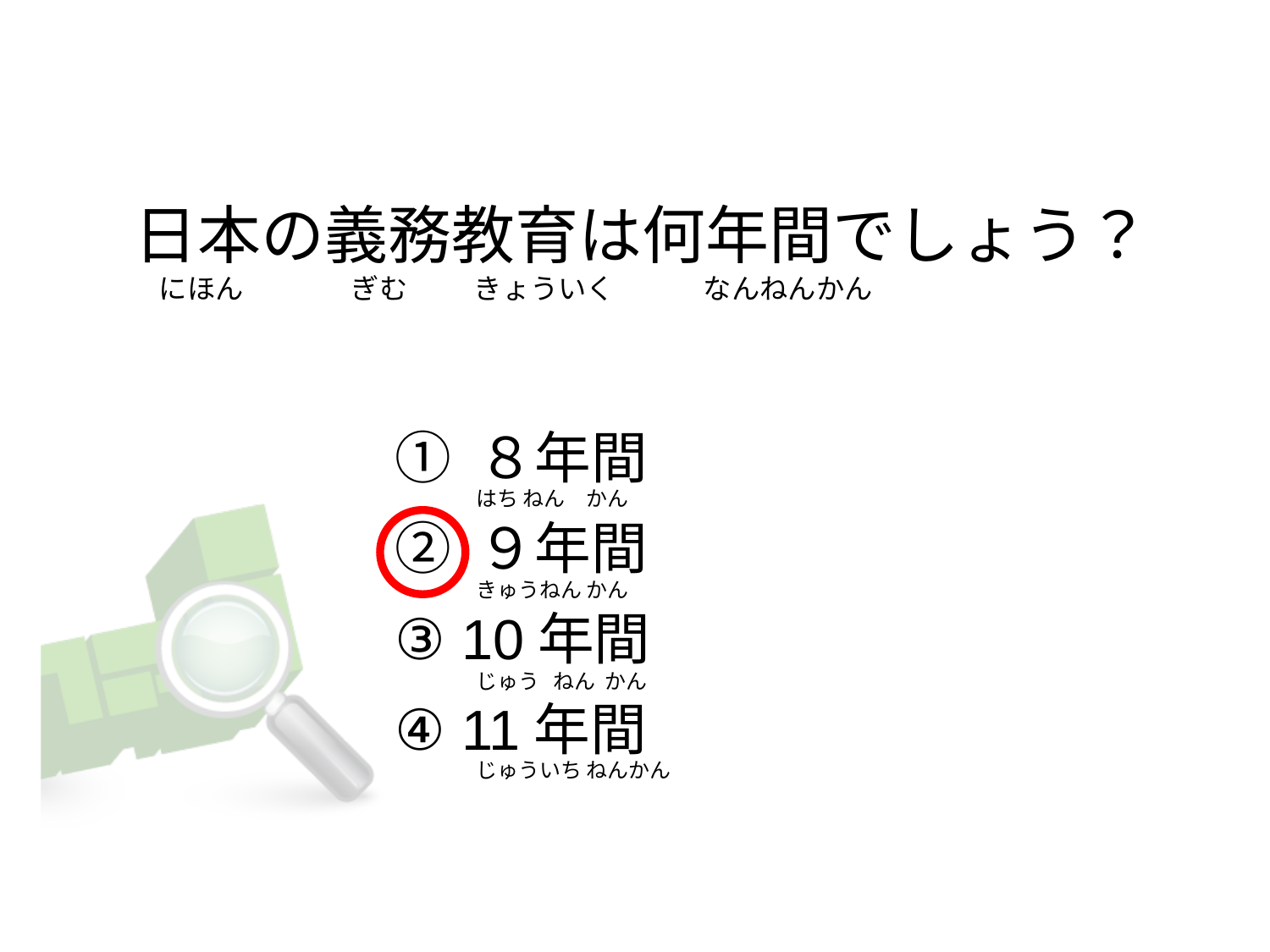

# 日本の義務教育は何年間でしょう？       にほん                 ぎむ     　 きょういく              なんねんかん
① ８年間
② ９年間
③ 10年間
④ 11年間

はち ねん　かん

きゅうねん かん
じゅう   ねん  かん
じゅういち ねんかん